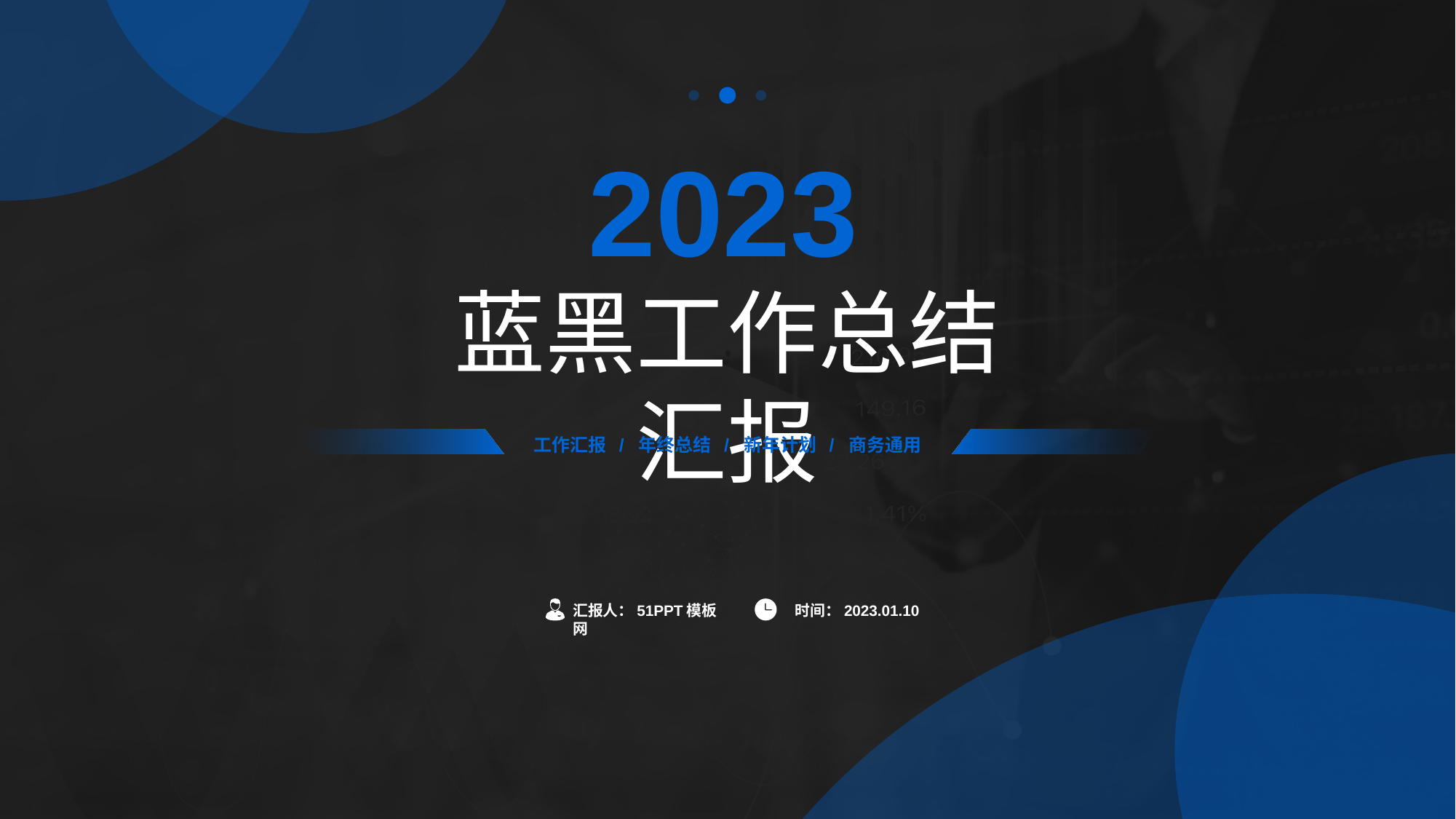

2023
蓝黑工作总结汇报
工作汇报  /  年终总结  /  新年计划  /  商务通用

汇报人：51PPT模板网
时间：2023.01.10